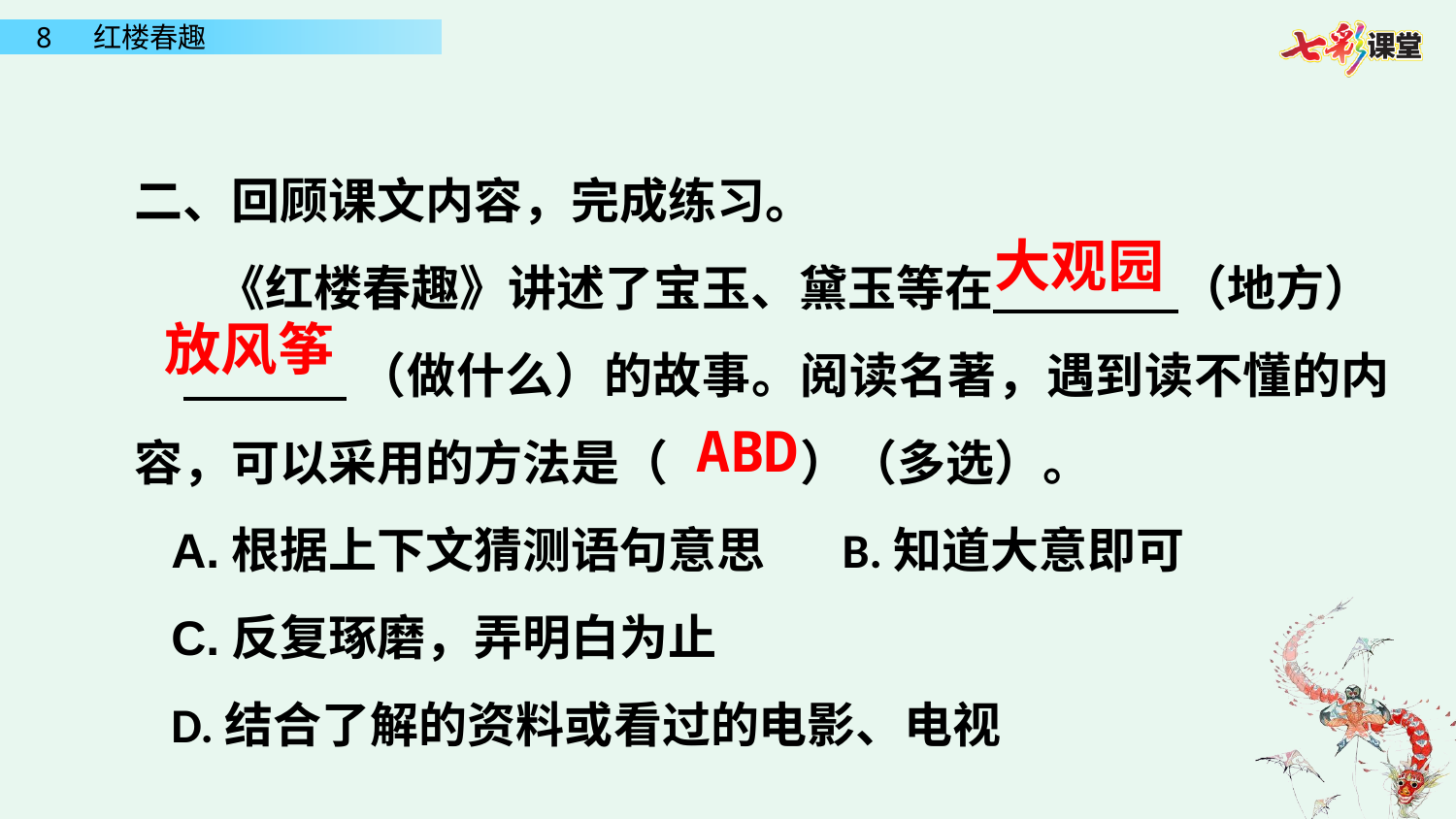

二、回顾课文内容，完成练习。
  《红楼春趣》讲述了宝玉、黛玉等在                 （地方）
              （做什么）的故事。阅读名著，遇到读不懂的内容，可以采用的方法是（            ）（多选）。
A.根据上下文猜测语句意思      B.知道大意即可
C.反复琢磨，弄明白为止
D.结合了解的资料或看过的电影、电视
大观园
放风筝
ABD